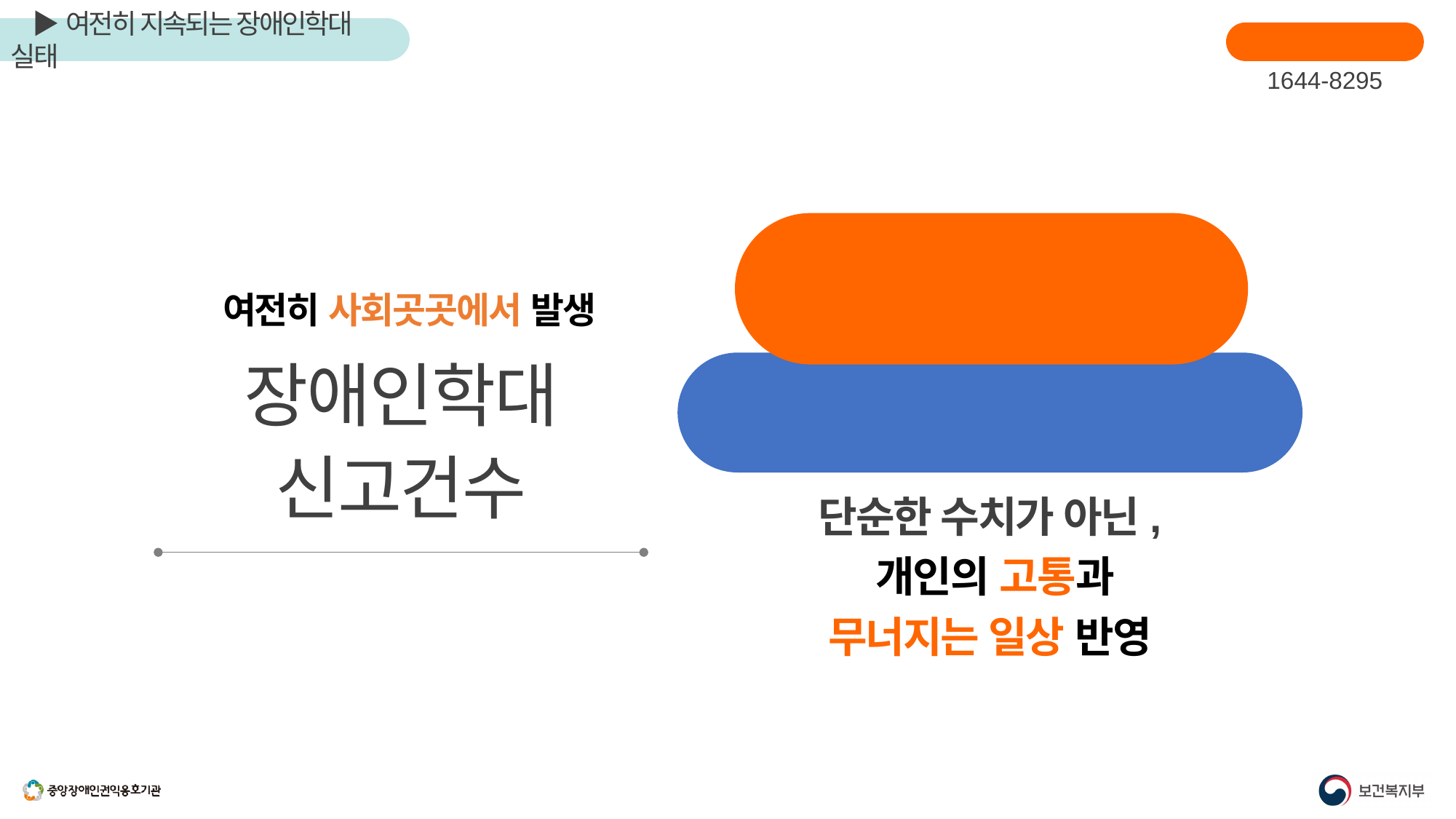

장애인학대신고
1644-8295
2024년 한해
약 6천 건
단순한 수치가 아닌,
 개인의 고통과
무너지는 일상 반영
여전히 사회곳곳에서 발생
장애인학대
신고건수
피해장애인의 약 95%: 장애정도가 심한 장애인
특히 발달장애인(지적, 자폐성) 약 65%